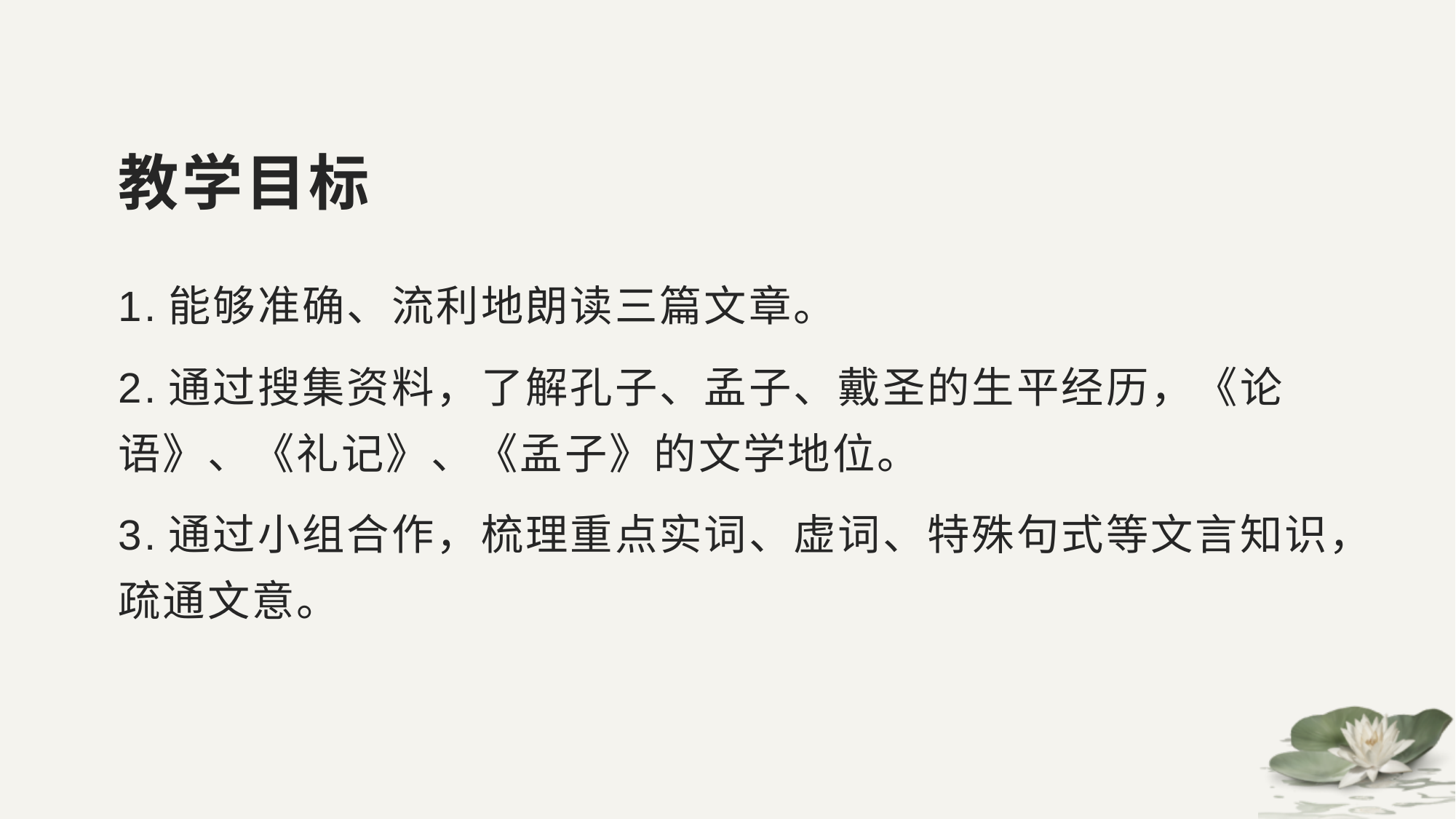

# 教学目标
1.能够准确、流利地朗读三篇文章。
2.通过搜集资料，了解孔子、孟子、戴圣的生平经历，《论语》、《礼记》、《孟子》的文学地位。
3.通过小组合作，梳理重点实词、虚词、特殊句式等文言知识，疏通文意。